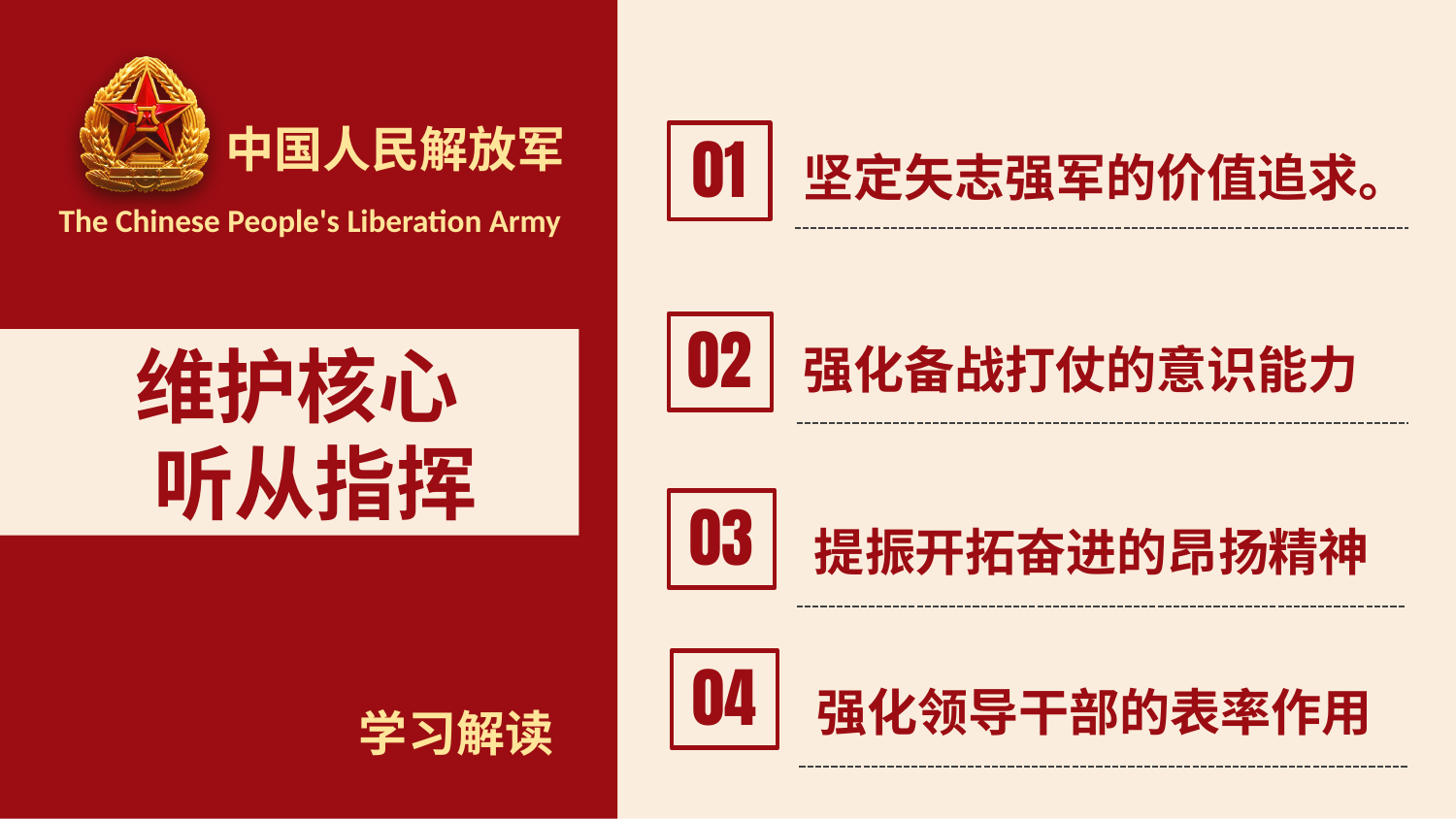

01
坚定矢志强军的价值追求。
02
强化备战打仗的意识能力
03
提振开拓奋进的昂扬精神
04
强化领导干部的表率作用